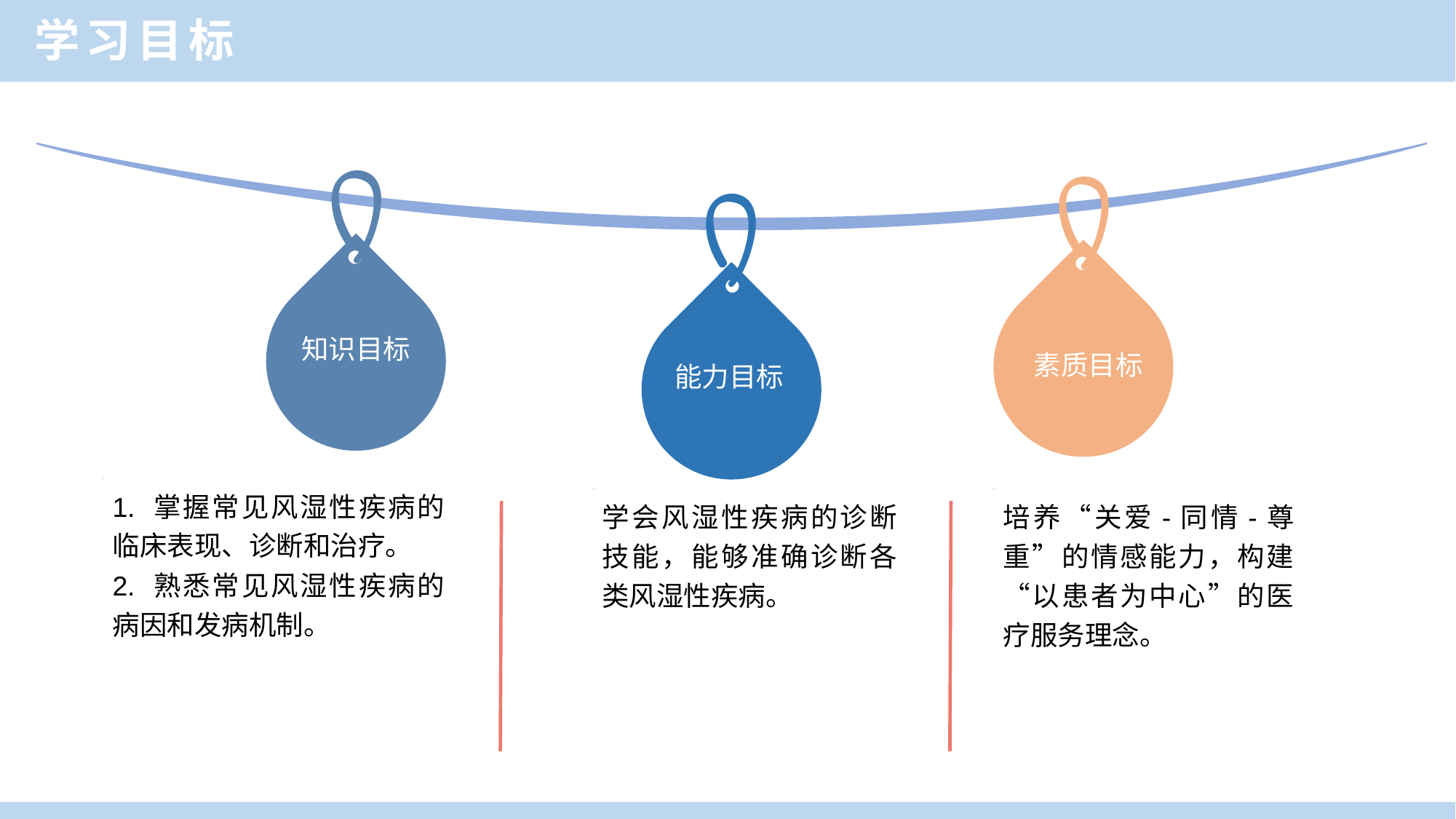

学习目标

知识目标

素质目标

能力目标
1. 掌握常见风湿性疾病的临床表现、诊断和治疗。
2. 熟悉常见风湿性疾病的病因和发病机制。
学会风湿性疾病的诊断技能，能够准确诊断各类风湿性疾病。
培养“关爱-同情-尊重”的情感能力，构建“以患者为中心”的医疗服务理念。